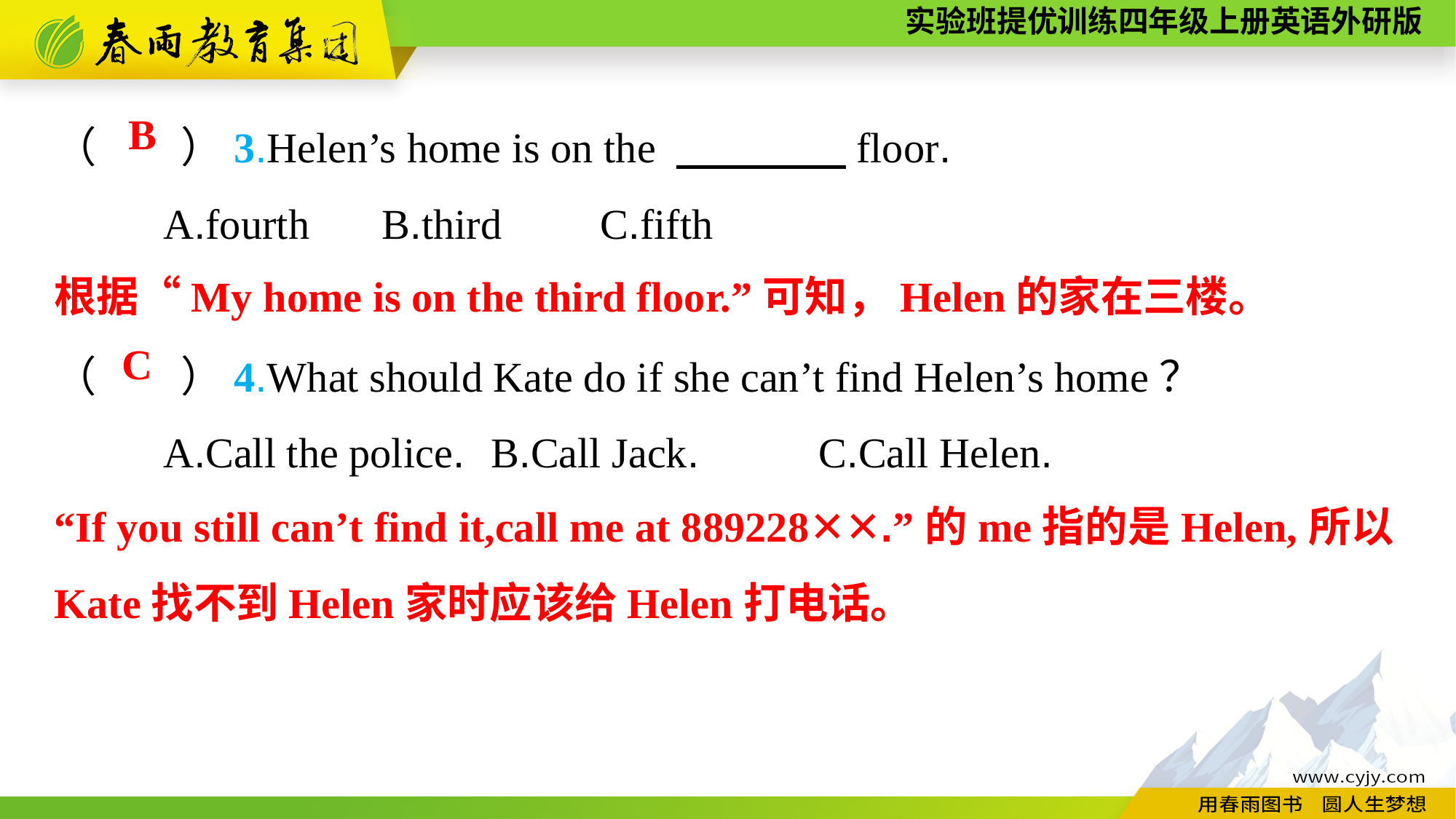

（　　）3.Helen’s home is on the 　　　　floor.
	A.fourth	B.third	C.fifth

（　　）4.What should Kate do if she can’t find Helen’s home？
	A.Call the police.	B.Call Jack.		C.Call Helen.
B
根据“My home is on the third floor.”可知，Helen的家在三楼。
C
“If you still can’t find it,call me at 889228✕✕.”的me指的是Helen,所以Kate找不到Helen家时应该给Helen打电话。